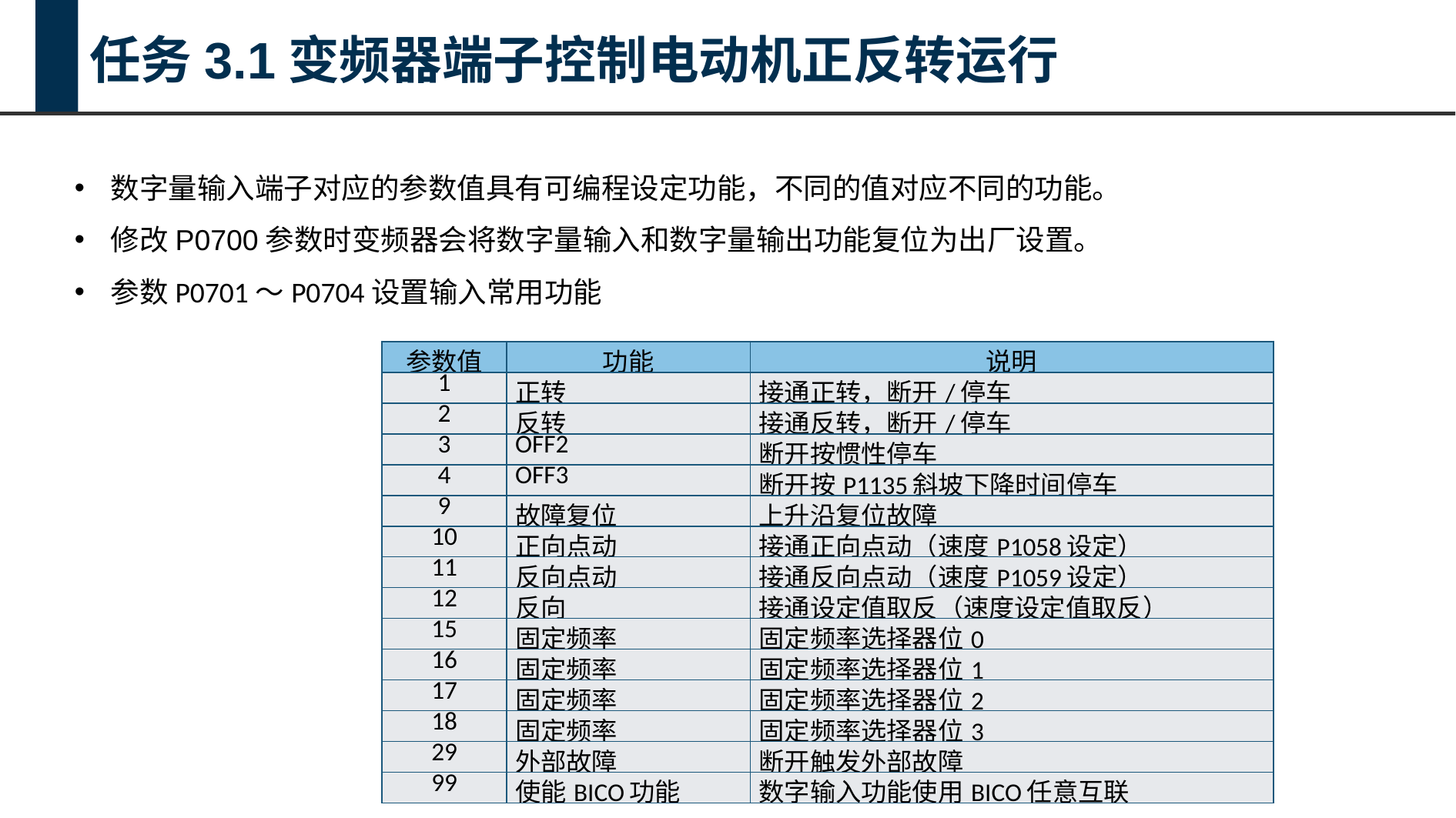

任务3.1变频器端子控制电动机正反转运行
数字量输入端子对应的参数值具有可编程设定功能，不同的值对应不同的功能。
修改P0700参数时变频器会将数字量输入和数字量输出功能复位为出厂设置。
参数P0701～P0704设置输入常用功能
| 参数值 | 功能 | 说明 |
| --- | --- | --- |
| 1 | 正转 | 接通正转，断开/停车 |
| 2 | 反转 | 接通反转，断开/停车 |
| 3 | OFF2 | 断开按惯性停车 |
| 4 | OFF3 | 断开按P1135斜坡下降时间停车 |
| 9 | 故障复位 | 上升沿复位故障 |
| 10 | 正向点动 | 接通正向点动（速度P1058设定） |
| 11 | 反向点动 | 接通反向点动（速度P1059设定） |
| 12 | 反向 | 接通设定值取反（速度设定值取反） |
| 15 | 固定频率 | 固定频率选择器位0 |
| 16 | 固定频率 | 固定频率选择器位1 |
| 17 | 固定频率 | 固定频率选择器位2 |
| 18 | 固定频率 | 固定频率选择器位3 |
| 29 | 外部故障 | 断开触发外部故障 |
| 99 | 使能BICO功能 | 数字输入功能使用BICO任意互联 |